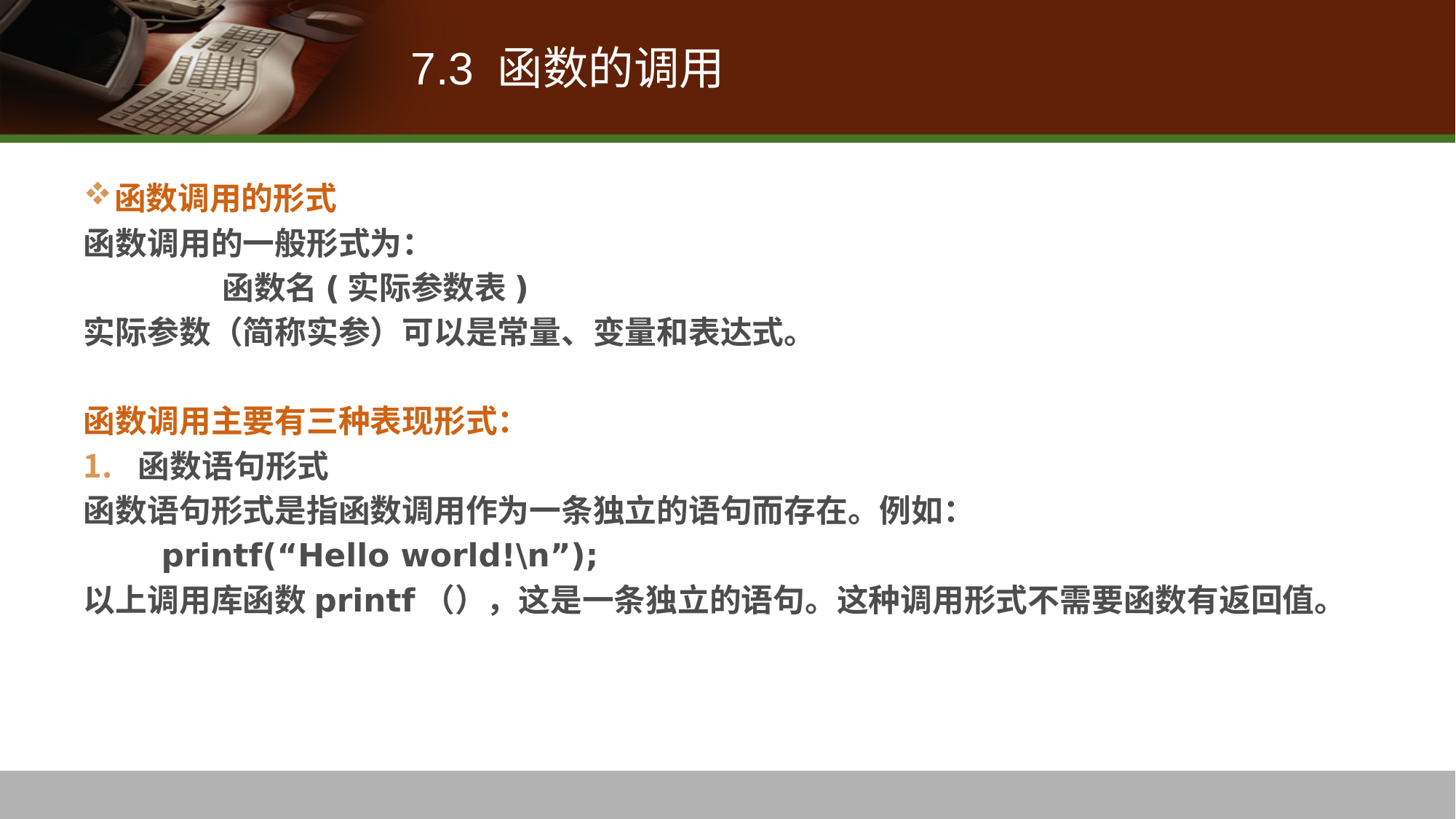

# 7.3 函数的调用
函数调用的形式
函数调用的一般形式为：
                  函数名(实际参数表)
实际参数（简称实参）可以是常量、变量和表达式。

函数调用主要有三种表现形式：
函数语句形式
函数语句形式是指函数调用作为一条独立的语句而存在。例如：
       printf(“Hello world!\n”);
以上调用库函数printf（），这是一条独立的语句。这种调用形式不需要函数有返回值。